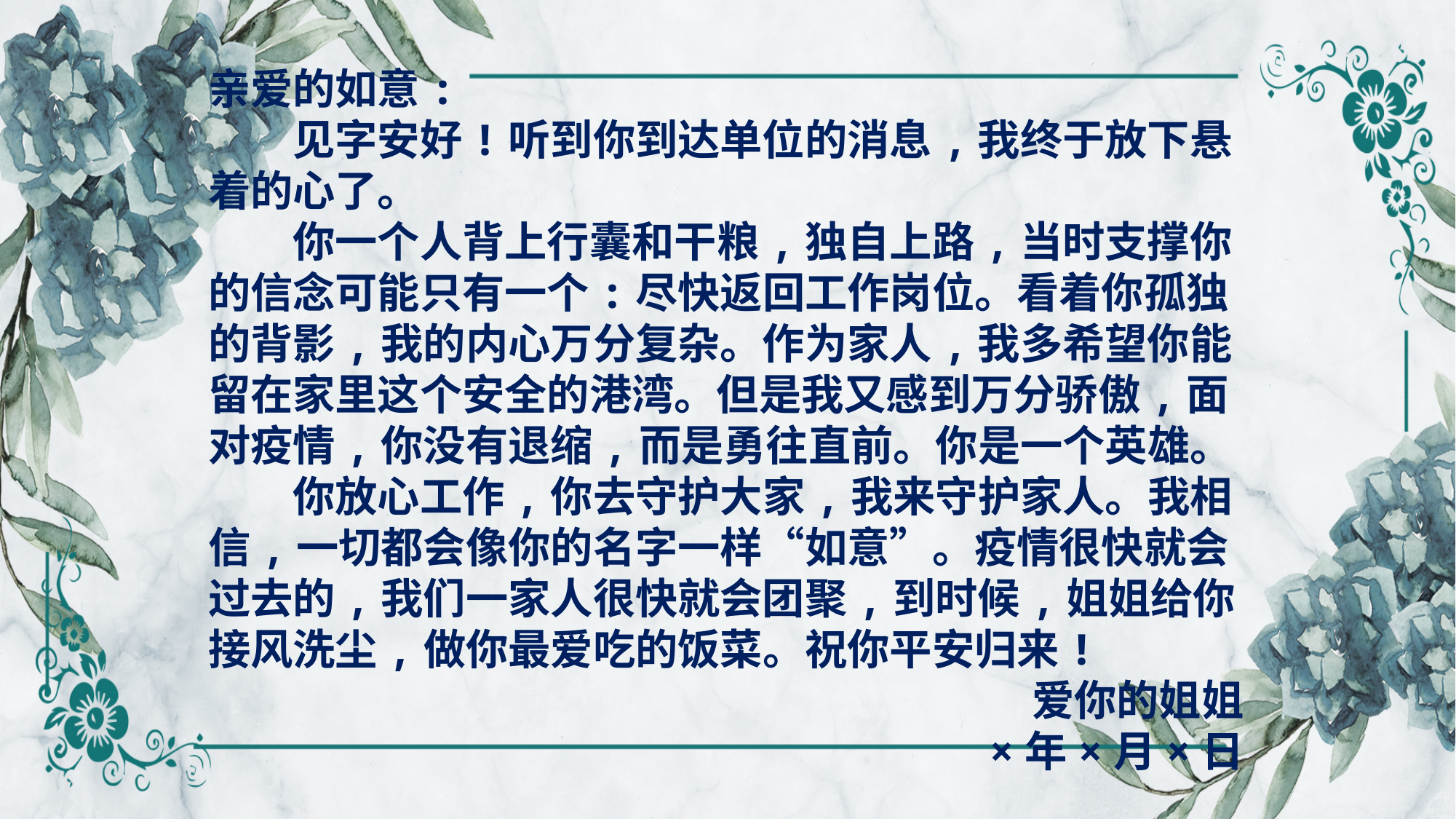

亲爱的如意:
　　见字安好!听到你到达单位的消息,我终于放下悬着的心了。
　　你一个人背上行囊和干粮,独自上路,当时支撑你的信念可能只有一个:尽快返回工作岗位。看着你孤独的背影,我的内心万分复杂。作为家人,我多希望你能留在家里这个安全的港湾。但是我又感到万分骄傲,面对疫情,你没有退缩,而是勇往直前。你是一个英雄。
　　你放心工作,你去守护大家,我来守护家人。我相信,一切都会像你的名字一样“如意”。疫情很快就会过去的,我们一家人很快就会团聚,到时候,姐姐给你接风洗尘,做你最爱吃的饭菜。祝你平安归来!
爱你的姐姐
×年×月×日